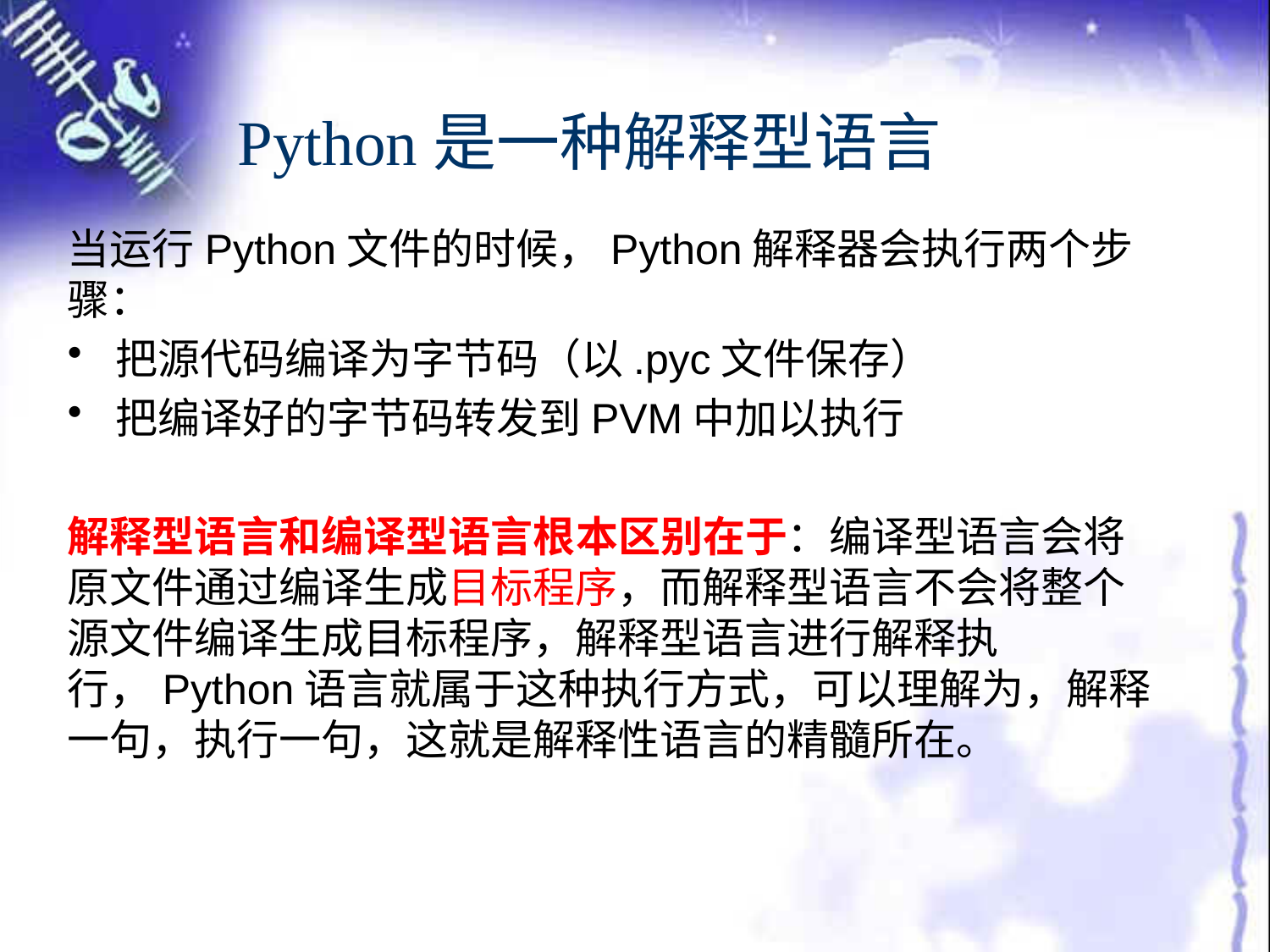

# Python是一种解释型语言
当运行Python文件的时候，Python解释器会执行两个步骤：
把源代码编译为字节码（以.pyc文件保存）
把编译好的字节码转发到PVM中加以执行

解释型语言和编译型语言根本区别在于：编译型语言会将原文件通过编译生成目标程序，而解释型语言不会将整个源文件编译生成目标程序，解释型语言进行解释执行，Python语言就属于这种执行方式，可以理解为，解释一句，执行一句，这就是解释性语言的精髓所在。